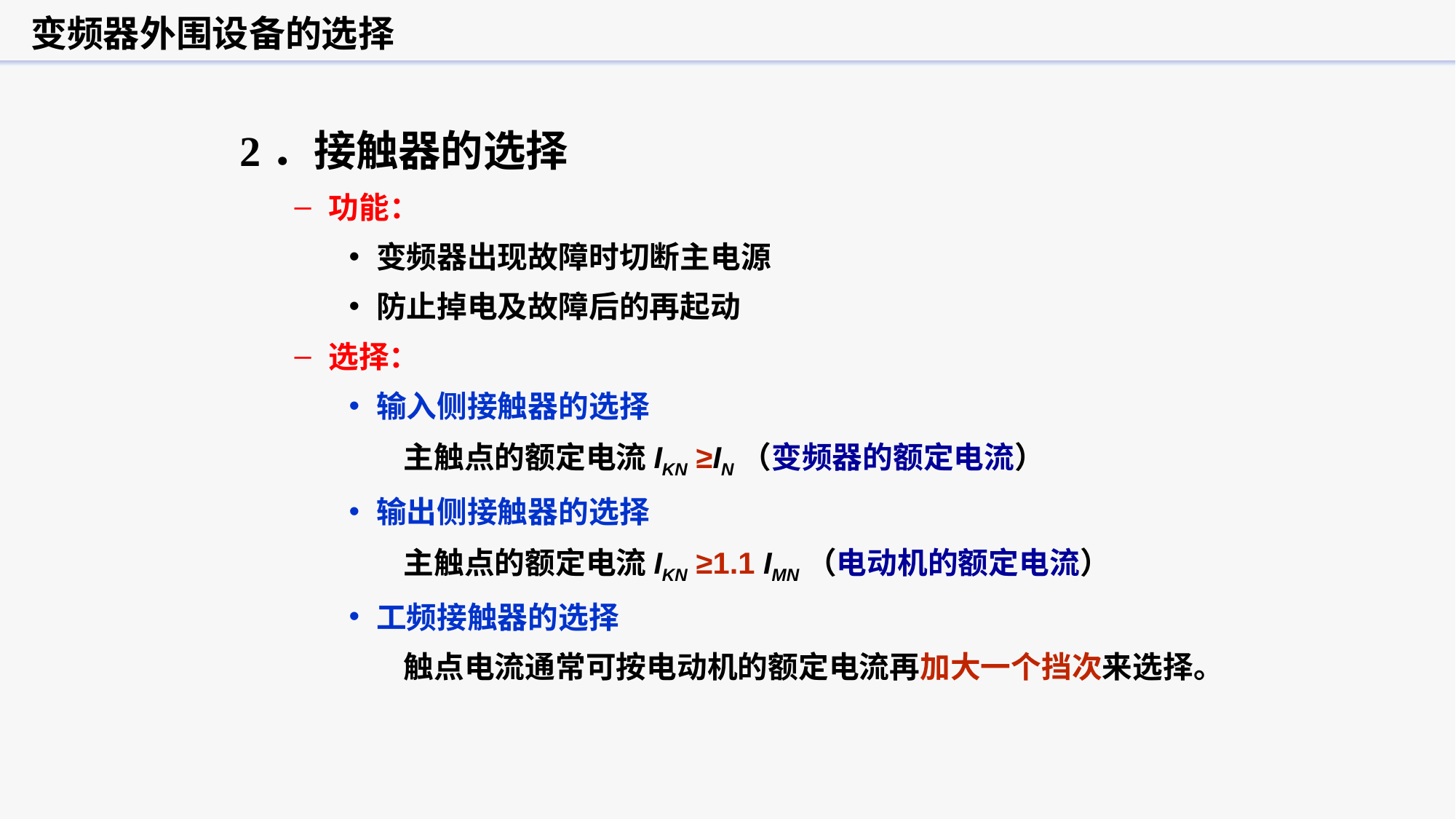

变频器外围设备的选择

2．接触器的选择
功能：
变频器出现故障时切断主电源
防止掉电及故障后的再起动
选择：
输入侧接触器的选择
主触点的额定电流IKN ≥IN（变频器的额定电流）
输出侧接触器的选择
主触点的额定电流IKN ≥1.1 IMN（电动机的额定电流）
工频接触器的选择
触点电流通常可按电动机的额定电流再加大一个挡次来选择。